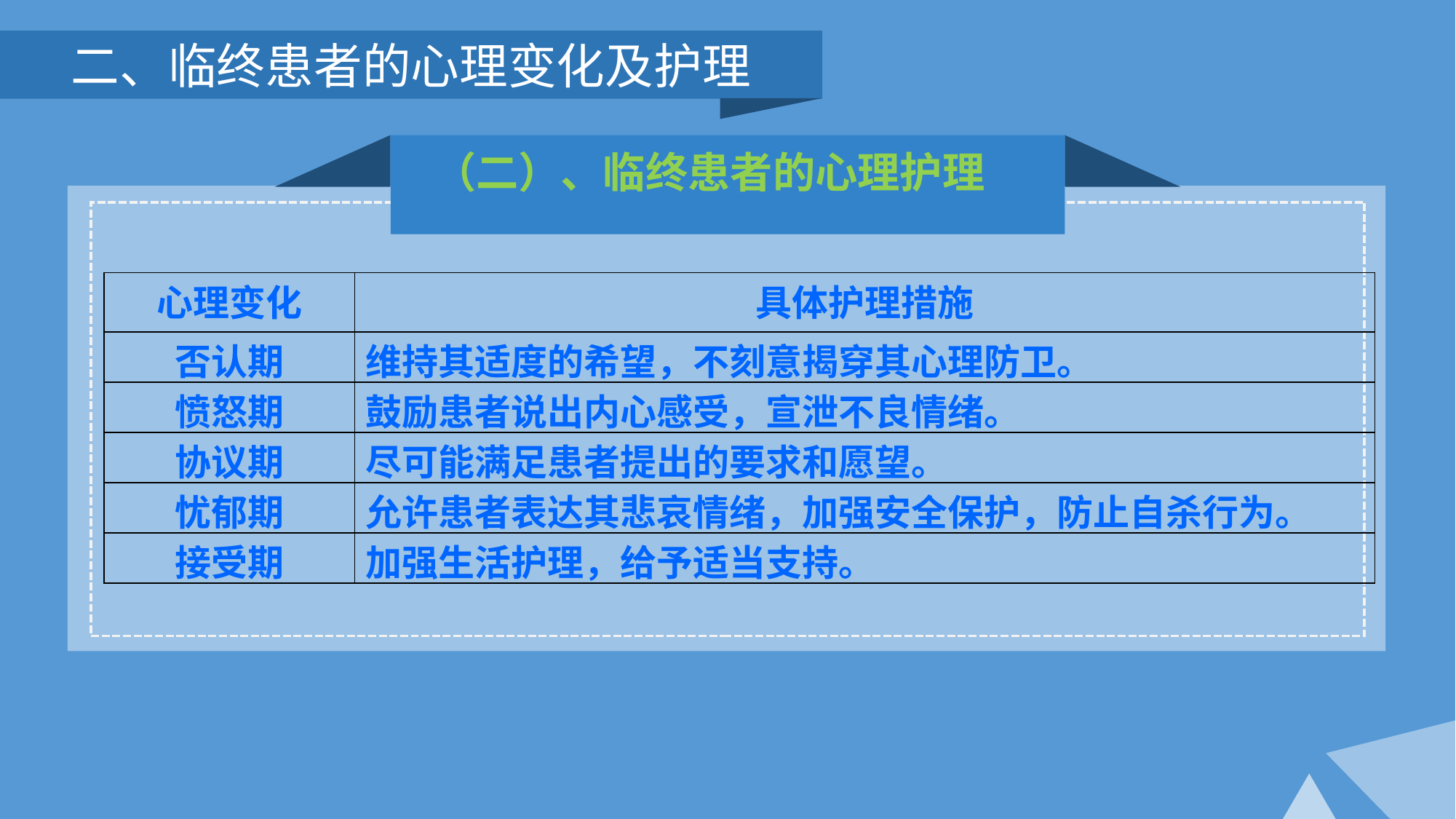

二、临终患者的心理变化及护理

（二）、临终患者的心理护理

| 心理变化 | 具体护理措施 |
| --- | --- |
| 否认期 | 维持其适度的希望，不刻意揭穿其心理防卫。 |
| 愤怒期 | 鼓励患者说出内心感受，宣泄不良情绪。 |
| 协议期 | 尽可能满足患者提出的要求和愿望。 |
| 忧郁期 | 允许患者表达其悲哀情绪，加强安全保护，防止自杀行为。 |
| 接受期 | 加强生活护理，给予适当支持。 |